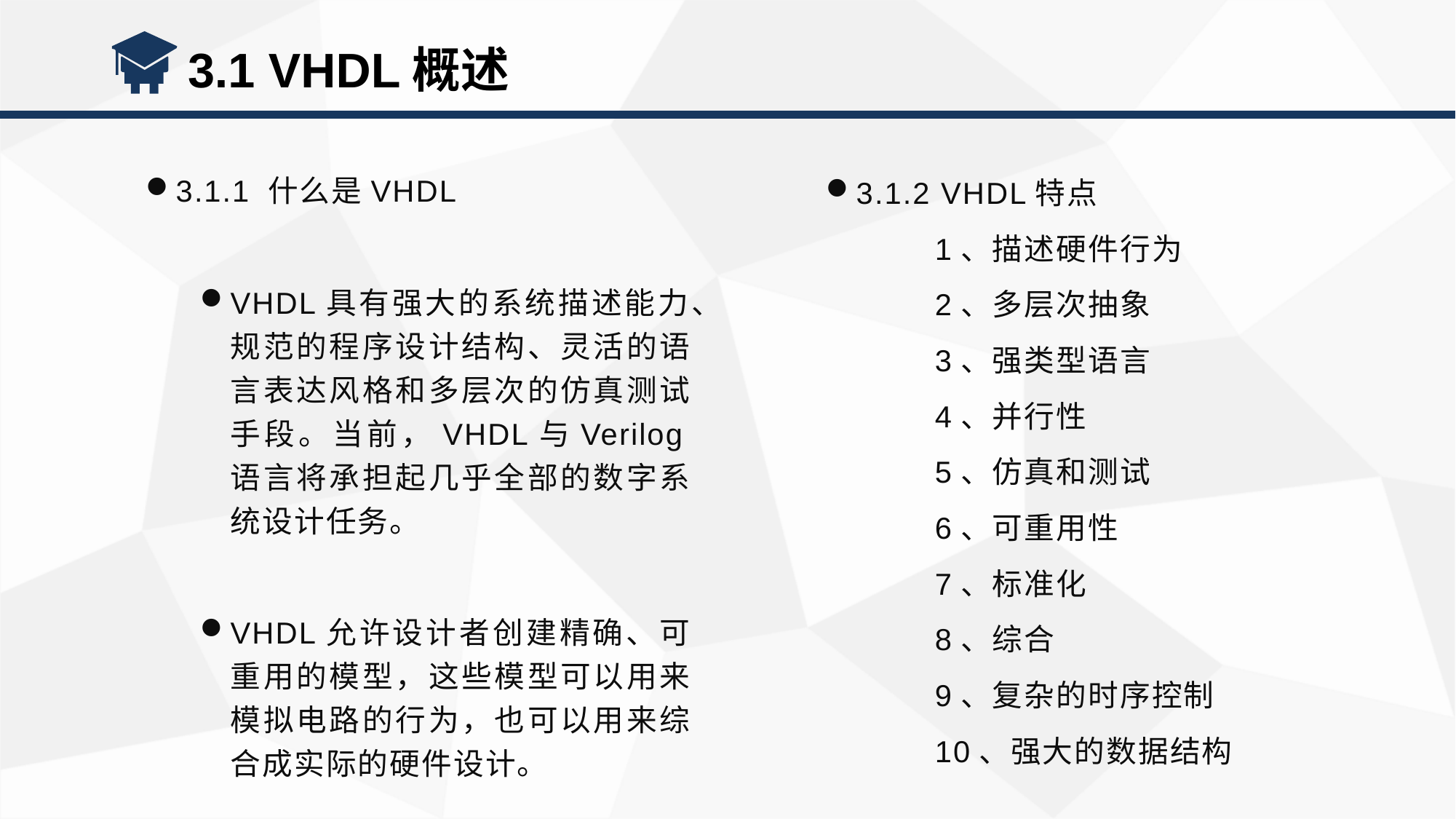

3.1 VHDL概述

3.1.1 什么是VHDL

VHDL具有强大的系统描述能力、规范的程序设计结构、灵活的语言表达风格和多层次的仿真测试手段。当前，VHDL与Verilog语言将承担起几乎全部的数字系统设计任务。

VHDL允许设计者创建精确、可重用的模型，这些模型可以用来模拟电路的行为，也可以用来综合成实际的硬件设计。

3.1.2 VHDL特点
1、描述硬件行为
2、多层次抽象
3、强类型语言
4、并行性
5、仿真和测试
6、可重用性
7、标准化
8、综合
9、复杂的时序控制
10、强大的数据结构